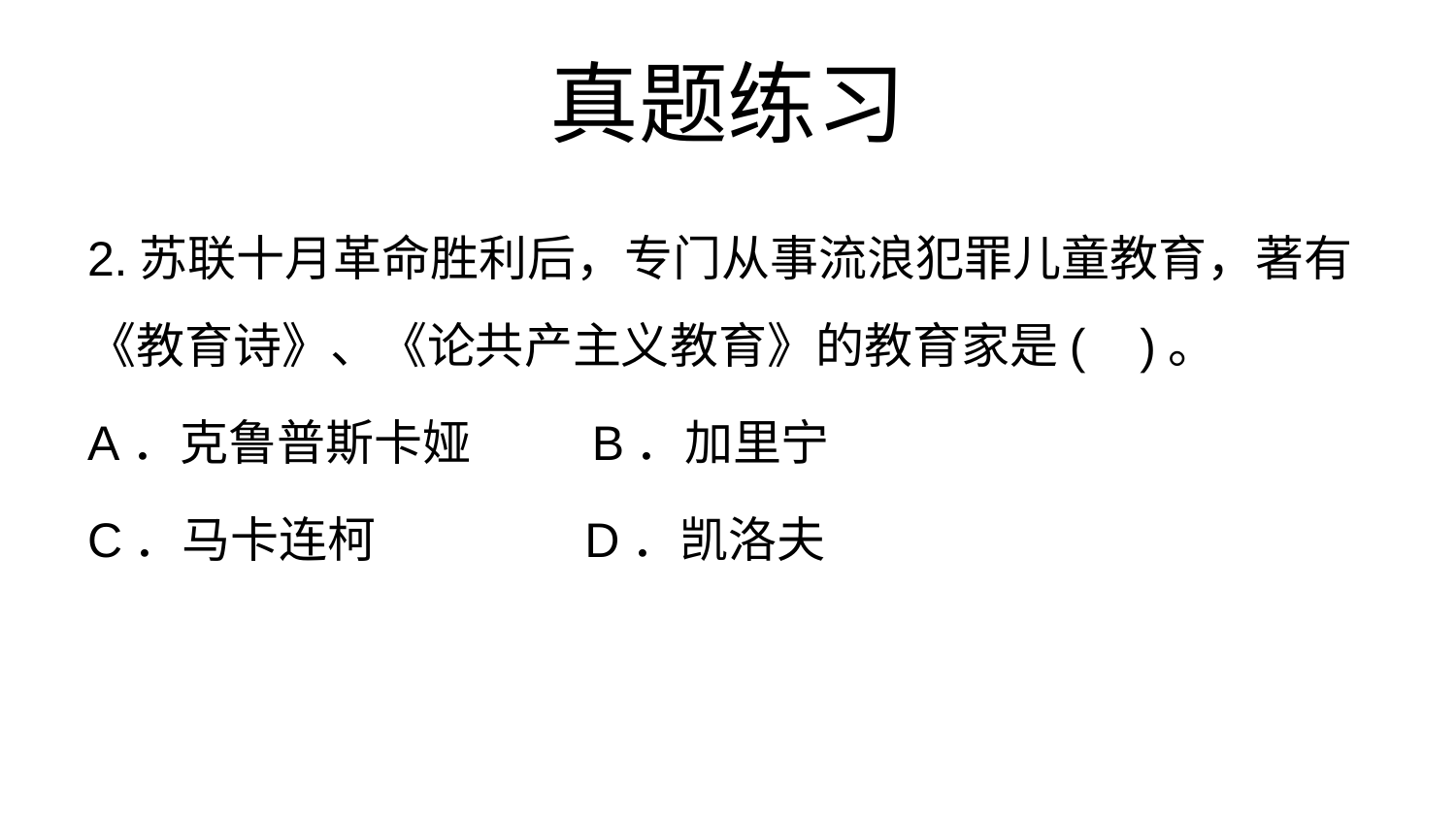

# 真题练习
2.苏联十月革命胜利后，专门从事流浪犯罪儿童教育，著有《教育诗》、《论共产主义教育》的教育家是(    )。
A．克鲁普斯卡娅          B．加里宁
C．马卡连柯                  D．凯洛夫